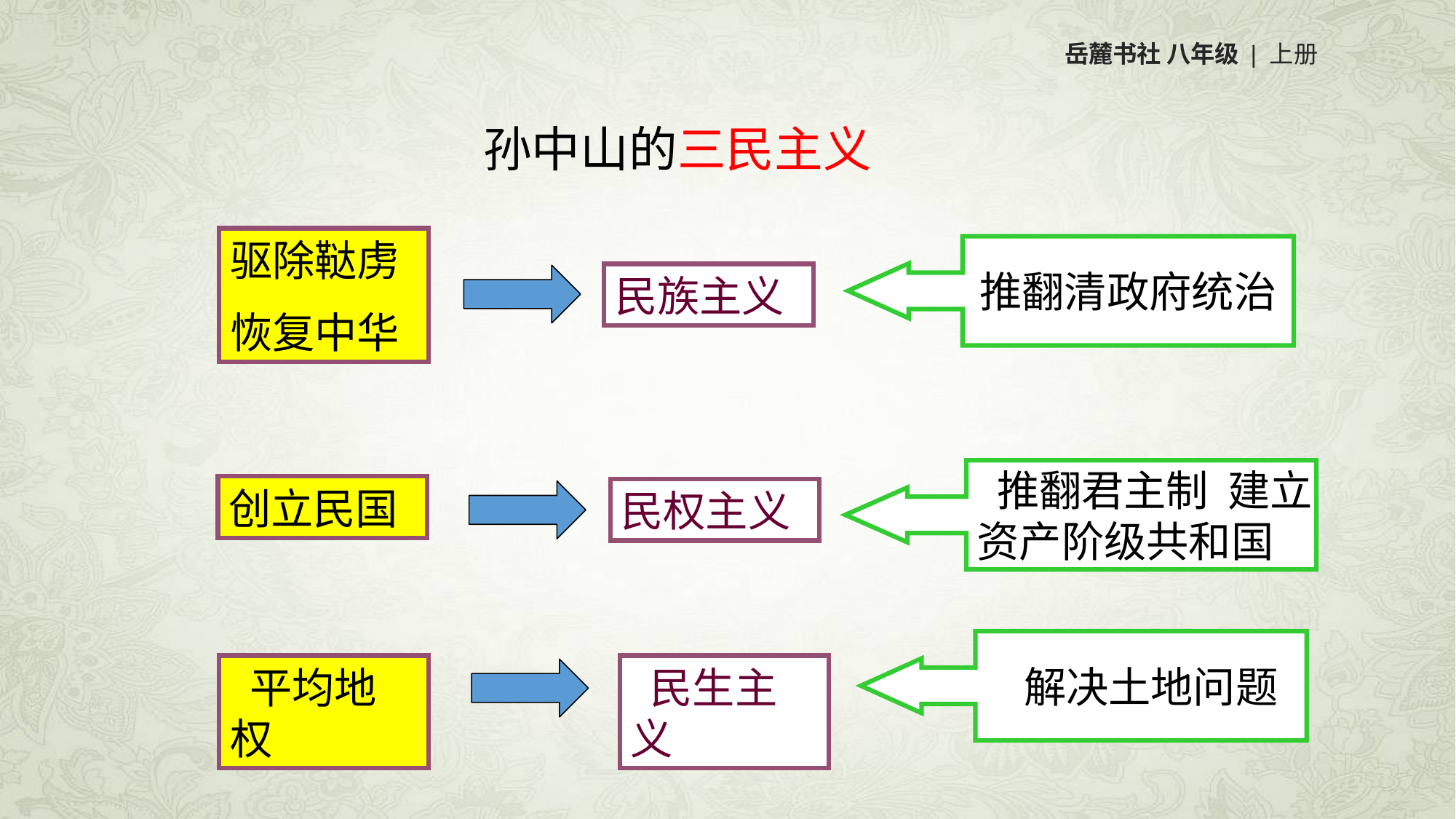

岳麓书社 八年级 | 上册
     孙中山的三民主义
驱除鞑虏
恢复中华
创立民国
 平均地权
推翻清政府统治
民族主义

 推翻君主制  建立
资产阶级共和国
民权主义

 解决土地问题
 民生主义